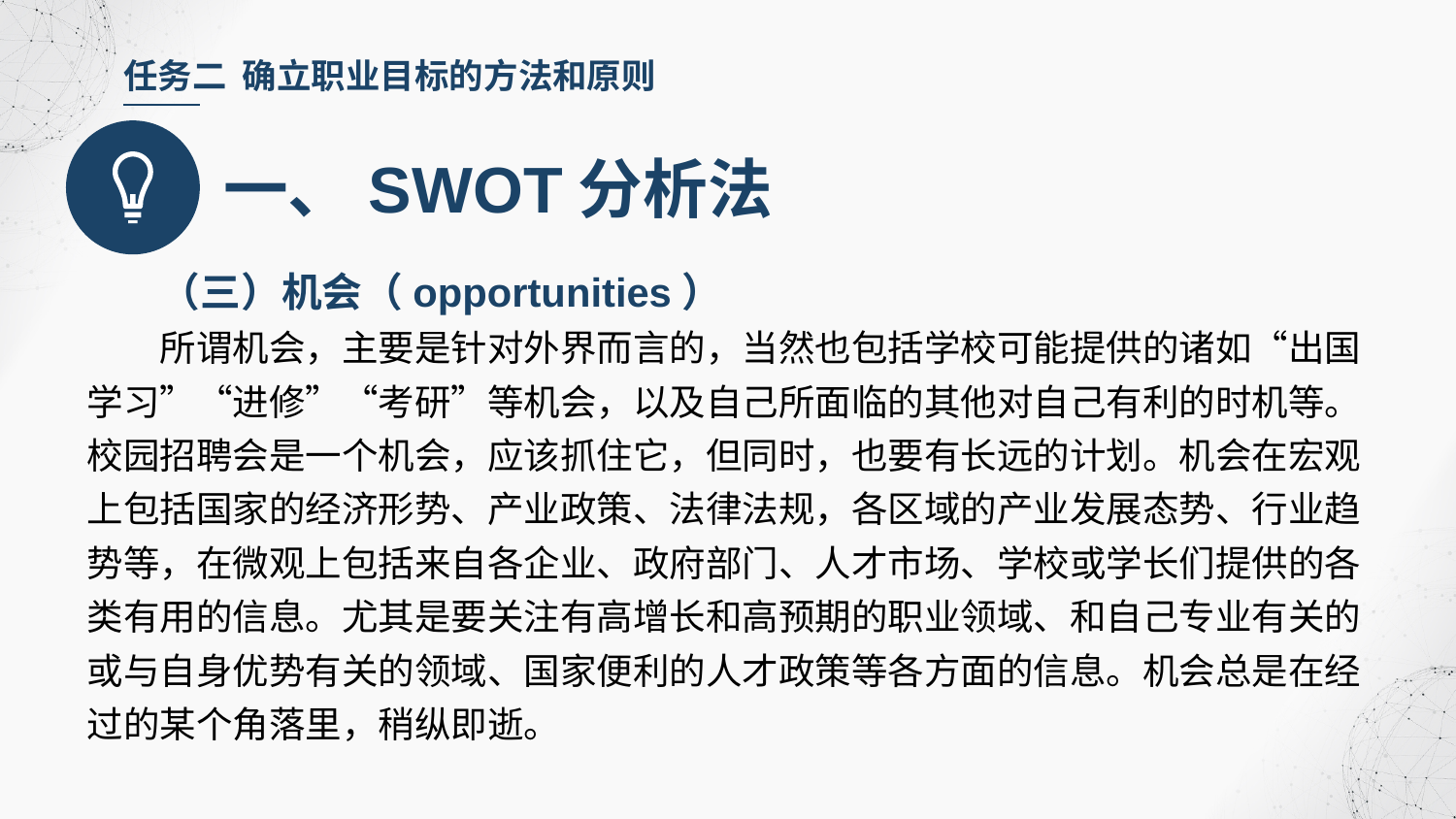

任务二  确立职业目标的方法和原则

一、SWOT分析法
（三）机会（opportunities）
所谓机会，主要是针对外界而言的，当然也包括学校可能提供的诸如“出国学习”“进修”“考研”等机会，以及自己所面临的其他对自己有利的时机等。校园招聘会是一个机会，应该抓住它，但同时，也要有长远的计划。机会在宏观上包括国家的经济形势、产业政策、法律法规，各区域的产业发展态势、行业趋势等，在微观上包括来自各企业、政府部门、人才市场、学校或学长们提供的各类有用的信息。尤其是要关注有高增长和高预期的职业领域、和自己专业有关的或与自身优势有关的领域、国家便利的人才政策等各方面的信息。机会总是在经过的某个角落里，稍纵即逝。